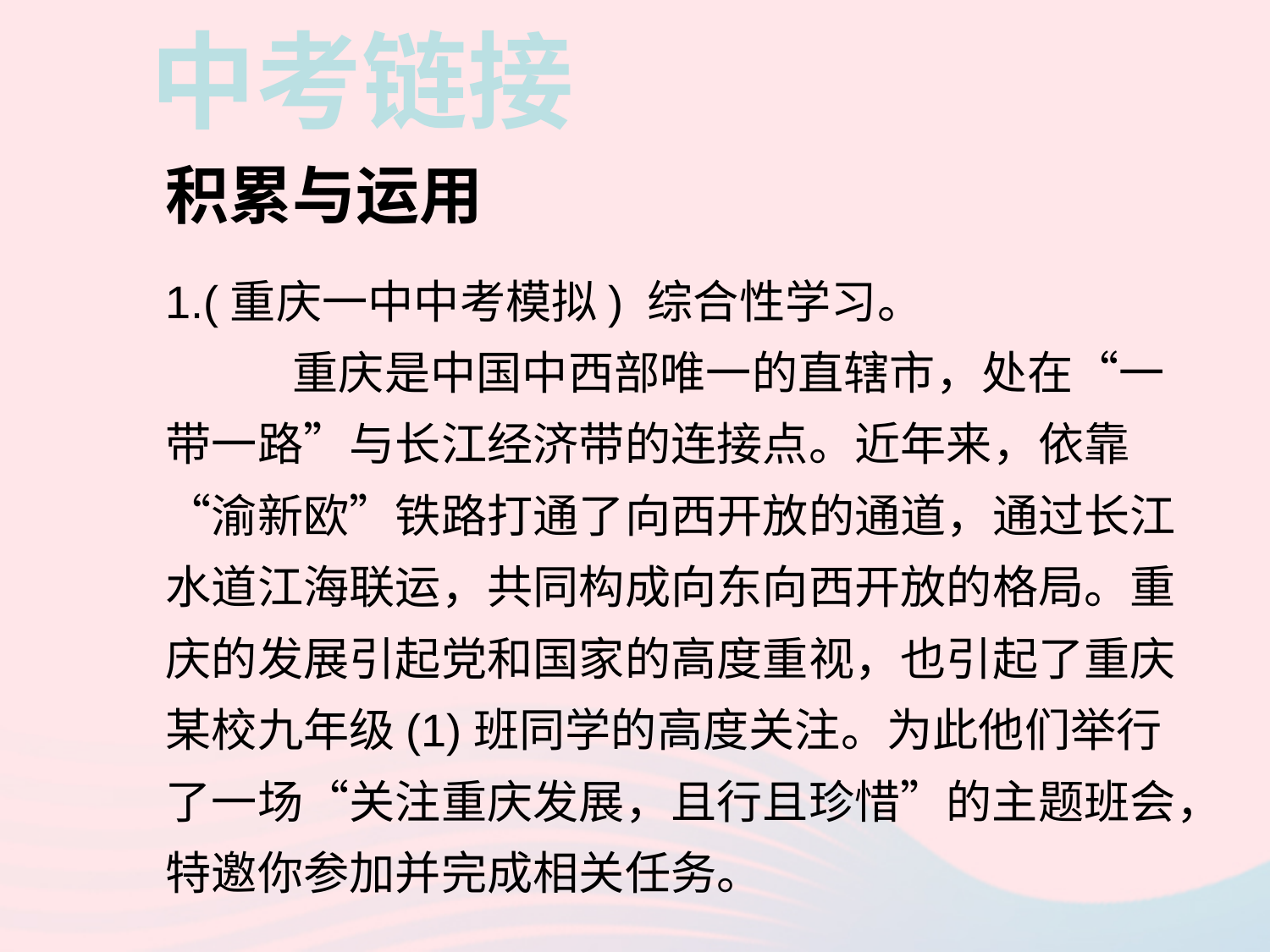

中考链接
积累与运用
1.(重庆一中中考模拟) 综合性学习。
	重庆是中国中西部唯一的直辖市，处在“一带一路”与长江经济带的连接点。近年来，依靠“渝新欧”铁路打通了向西开放的通道，通过长江水道江海联运，共同构成向东向西开放的格局。重庆的发展引起党和国家的高度重视，也引起了重庆某校九年级(1)班同学的高度关注。为此他们举行了一场“关注重庆发展，且行且珍惜”的主题班会，特邀你参加并完成相关任务。